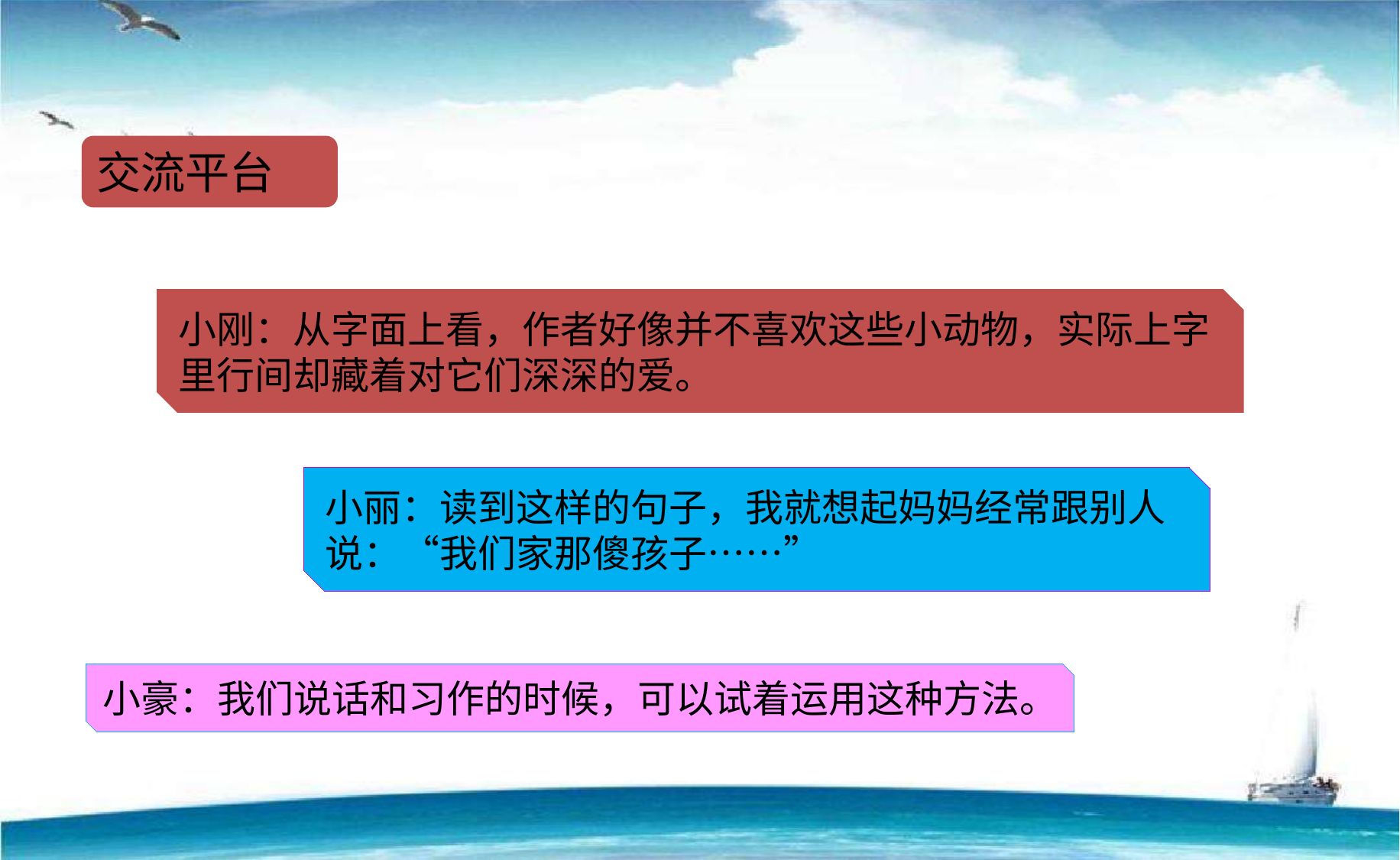

交流平台
小刚：从字面上看，作者好像并不喜欢这些小动物，实际上字里行间却藏着对它们深深的爱。
小丽：读到这样的句子，我就想起妈妈经常跟别人说：“我们家那傻孩子……”
小豪：我们说话和习作的时候，可以试着运用这种方法。